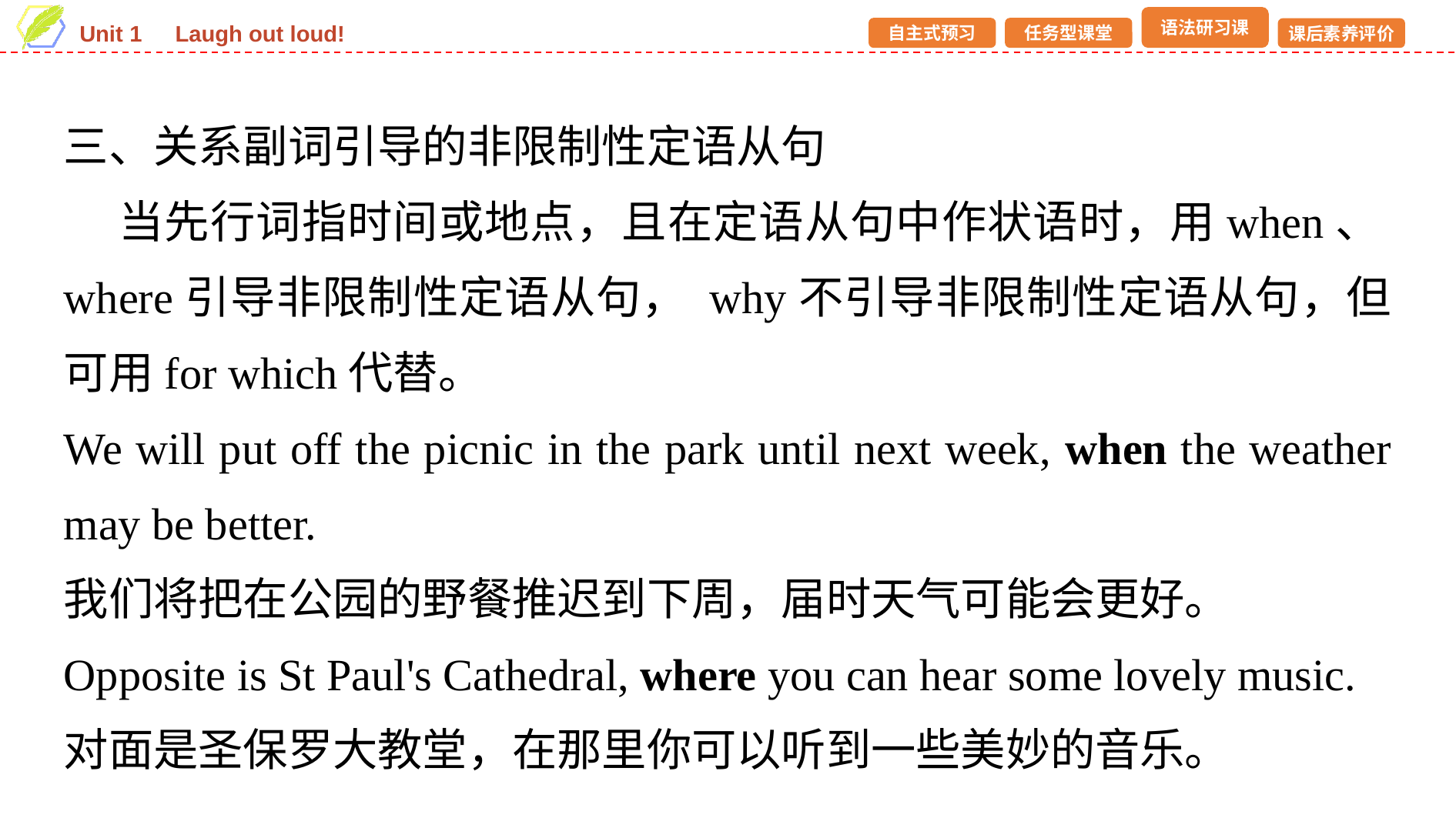

三、关系副词引导的非限制性定语从句
    当先行词指时间或地点，且在定语从句中作状语时，用when、where引导非限制性定语从句， why不引导非限制性定语从句，但可用for which代替。
We will put off the picnic in the park until next week, when the weather may be better.
我们将把在公园的野餐推迟到下周，届时天气可能会更好。
Opposite is St Paul's Cathedral, where you can hear some lovely music.
对面是圣保罗大教堂，在那里你可以听到一些美妙的音乐。